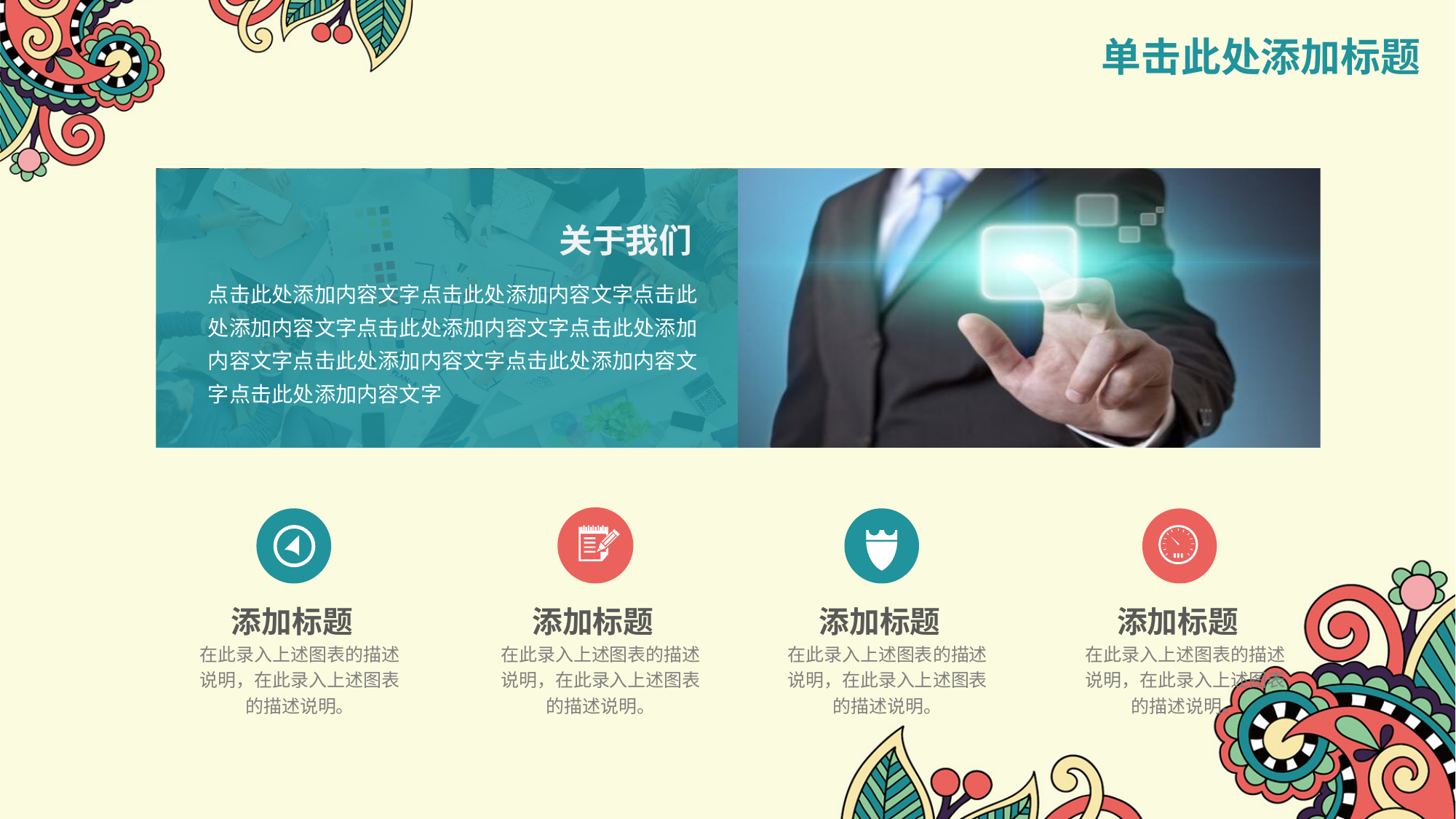

# 单击此处添加标题

关于我们
点击此处添加内容文字点击此处添加内容文字点击此处添加内容文字点击此处添加内容文字点击此处添加内容文字点击此处添加内容文字点击此处添加内容文字点击此处添加内容文字

添加标题
添加标题
添加标题
添加标题
在此录入上述图表的描述说明，在此录入上述图表的描述说明。
在此录入上述图表的描述说明，在此录入上述图表的描述说明。
在此录入上述图表的描述说明，在此录入上述图表的描述说明。
在此录入上述图表的描述说明，在此录入上述图表的描述说明。